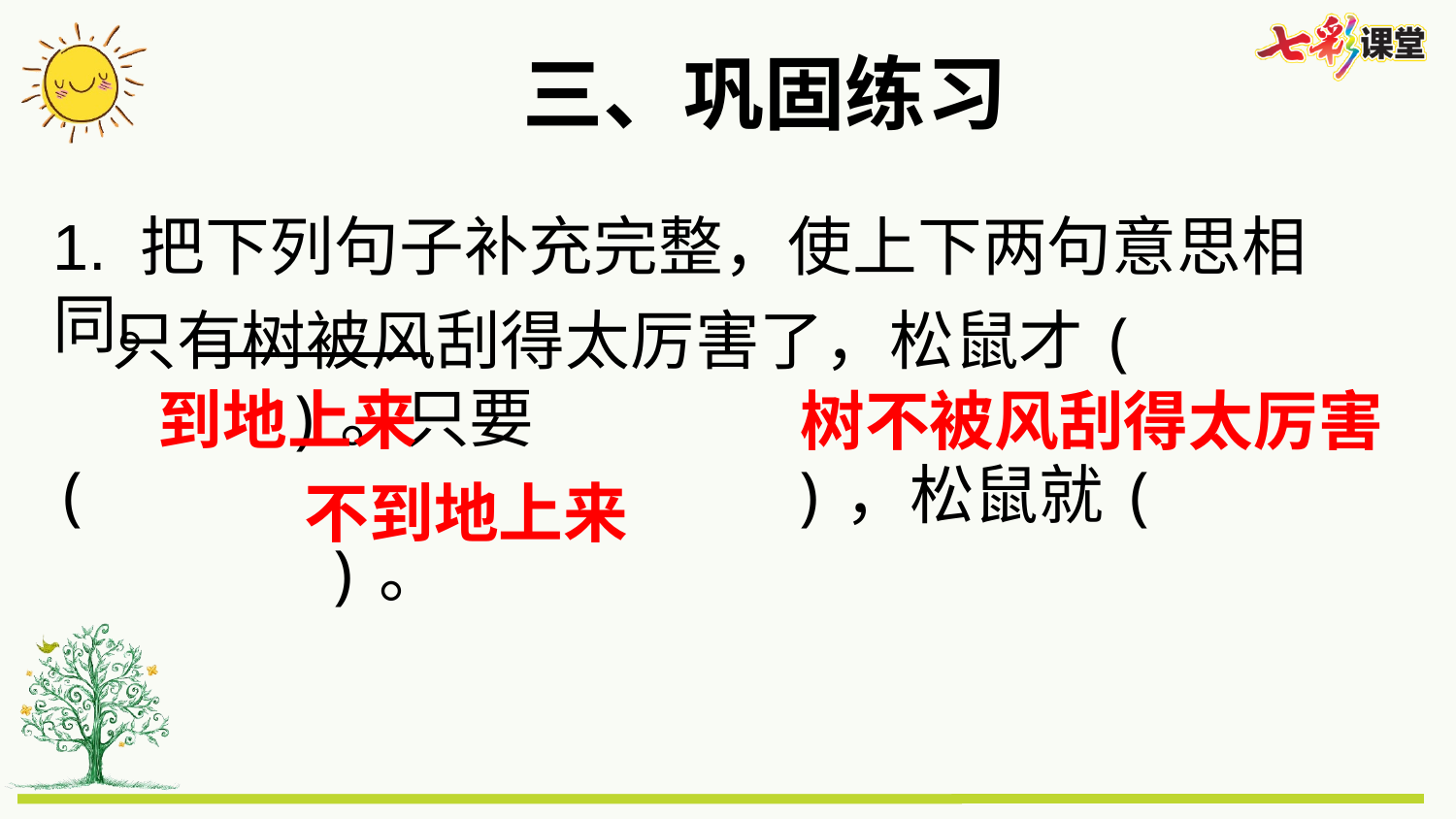

三、巩固练习
1. 把下列句子补充完整，使上下两句意思相同。

   只有树被风刮得太厉害了，松鼠才(             )。只要(                  )，松鼠就(             )。
到地上来
树不被风刮得太厉害
不到地上来